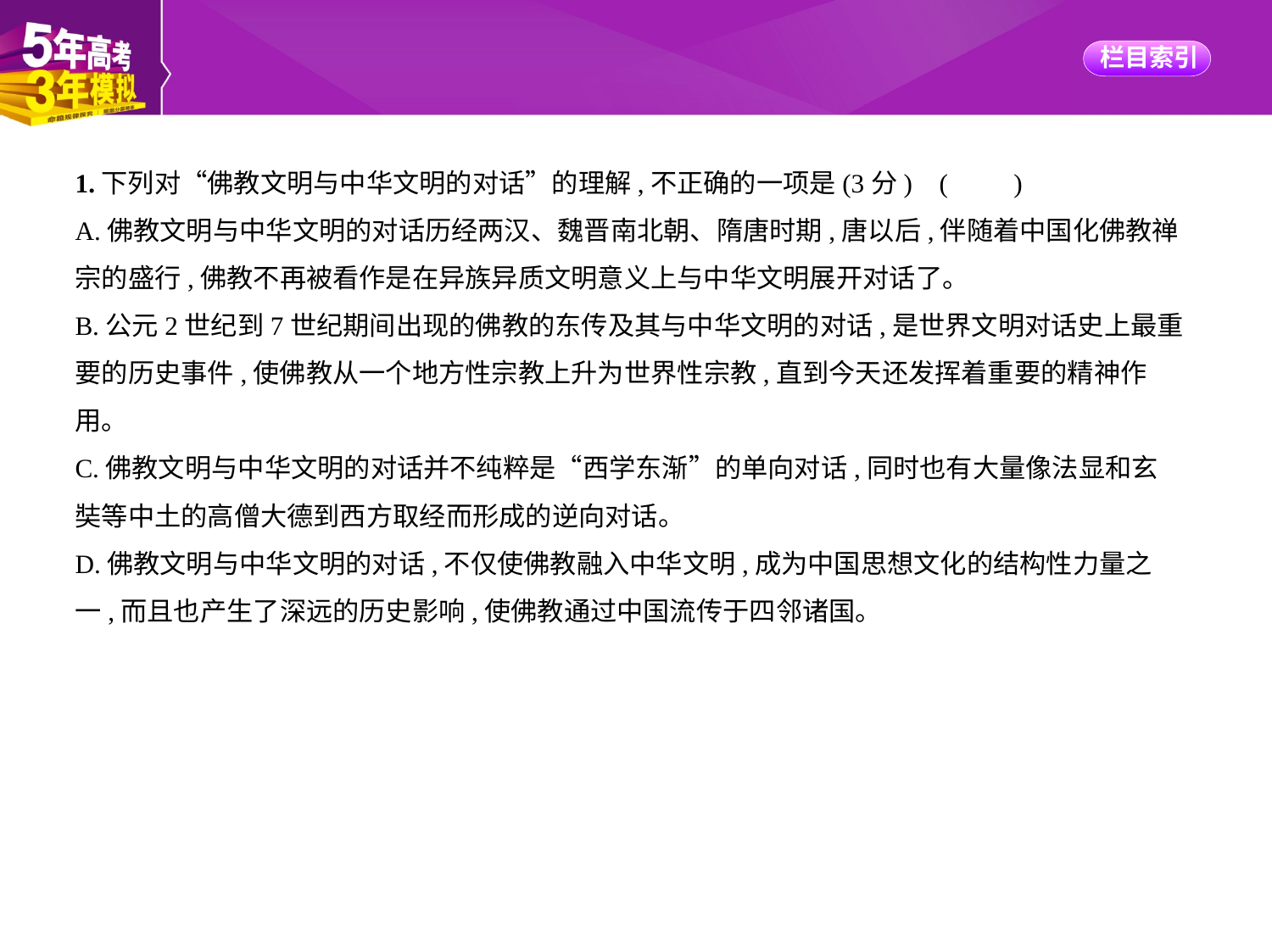

1.下列对“佛教文明与中华文明的对话”的理解,不正确的一项是(3分) (　　)
A.佛教文明与中华文明的对话历经两汉、魏晋南北朝、隋唐时期,唐以后,伴随着中国化佛教禅
宗的盛行,佛教不再被看作是在异族异质文明意义上与中华文明展开对话了。
B.公元2世纪到7世纪期间出现的佛教的东传及其与中华文明的对话,是世界文明对话史上最重
要的历史事件,使佛教从一个地方性宗教上升为世界性宗教,直到今天还发挥着重要的精神作
用。
C.佛教文明与中华文明的对话并不纯粹是“西学东渐”的单向对话,同时也有大量像法显和玄
奘等中土的高僧大德到西方取经而形成的逆向对话。
D.佛教文明与中华文明的对话,不仅使佛教融入中华文明,成为中国思想文化的结构性力量之
一,而且也产生了深远的历史影响,使佛教通过中国流传于四邻诸国。